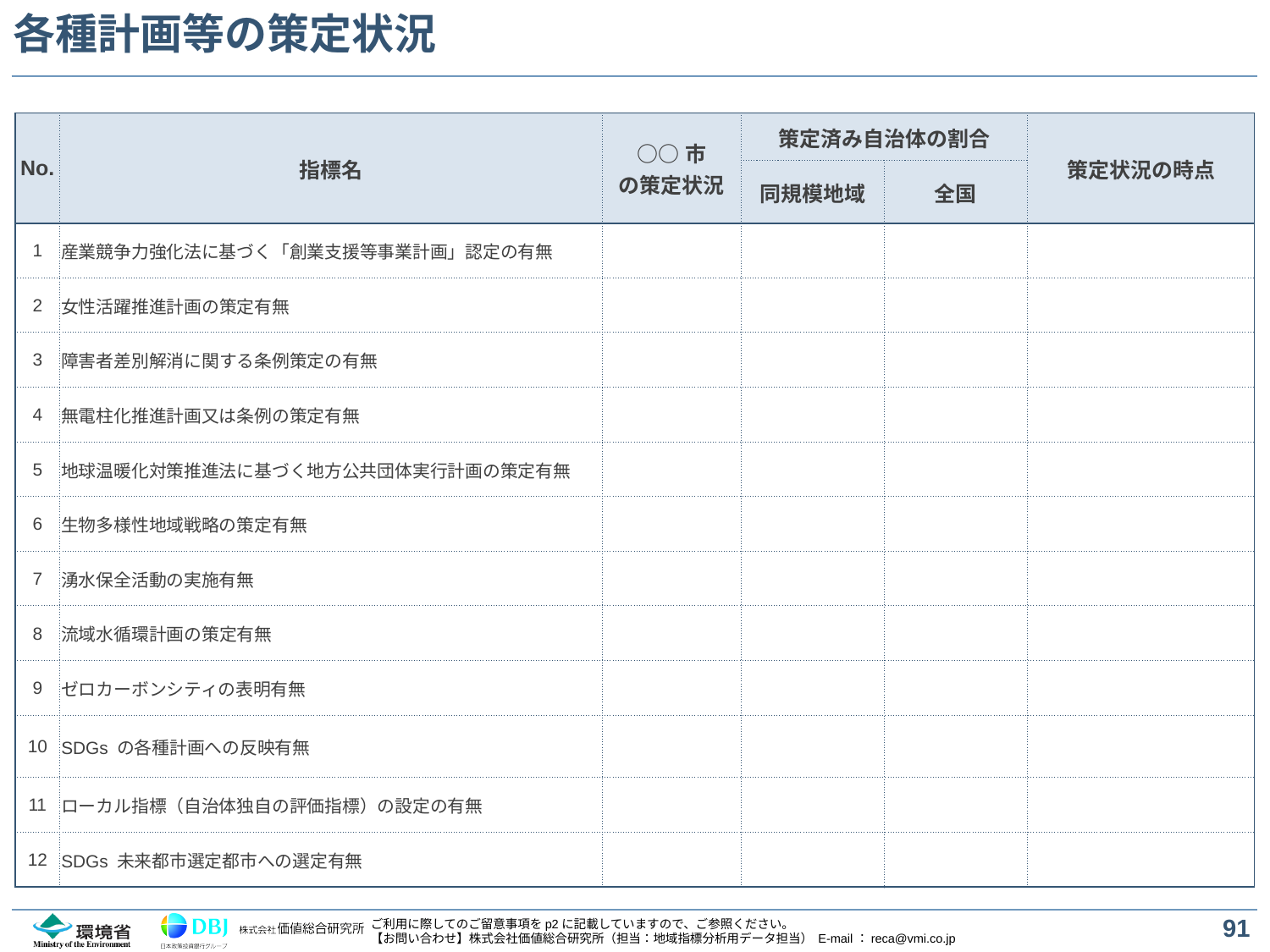

# 各種計画等の策定状況
| No. | 指標名 | ○○市 の策定状況 | 策定済み自治体の割合 |  | 策定状況の時点 |
| --- | --- | --- | --- | --- | --- |
|  |  |  | 同規模地域 | 全国 |  |
| 1 | 産業競争力強化法に基づく「創業支援等事業計画」認定の有無 |  |  |  |  |
| 2 | 女性活躍推進計画の策定有無 |  |  |  |  |
| 3 | 障害者差別解消に関する条例策定の有無 |  |  |  |  |
| 4 | 無電柱化推進計画又は条例の策定有無 |  |  |  |  |
| 5 | 地球温暖化対策推進法に基づく地方公共団体実行計画の策定有無 |  |  |  |  |
| 6 | 生物多様性地域戦略の策定有無 |  |  |  |  |
| 7 | 湧水保全活動の実施有無 |  |  |  |  |
| 8 | 流域水循環計画の策定有無 |  |  |  |  |
| 9 | ゼロカーボンシティの表明有無 |  |  |  |  |
| 10 | SDGs の各種計画への反映有無 |  |  |  |  |
| 11 | ローカル指標（自治体独自の評価指標）の設定の有無 |  |  |  |  |
| 12 | SDGs 未来都市選定都市への選定有無 |  |  |  |  |
91